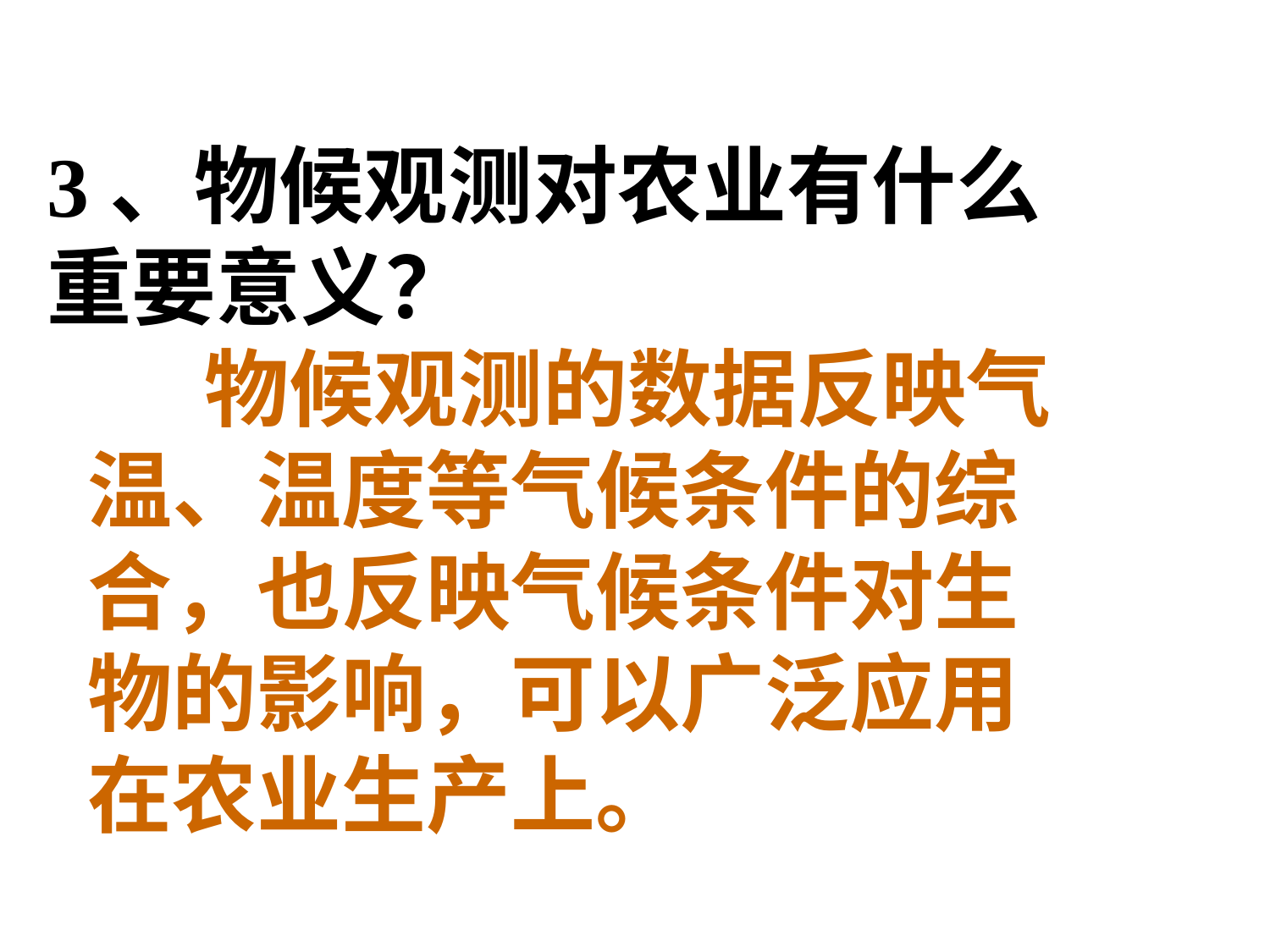

3、物候观测对农业有什么重要意义？

        物候观测的数据反映气温、温度等气候条件的综合，也反映气候条件对生物的影响，可以广泛应用在农业生产上。